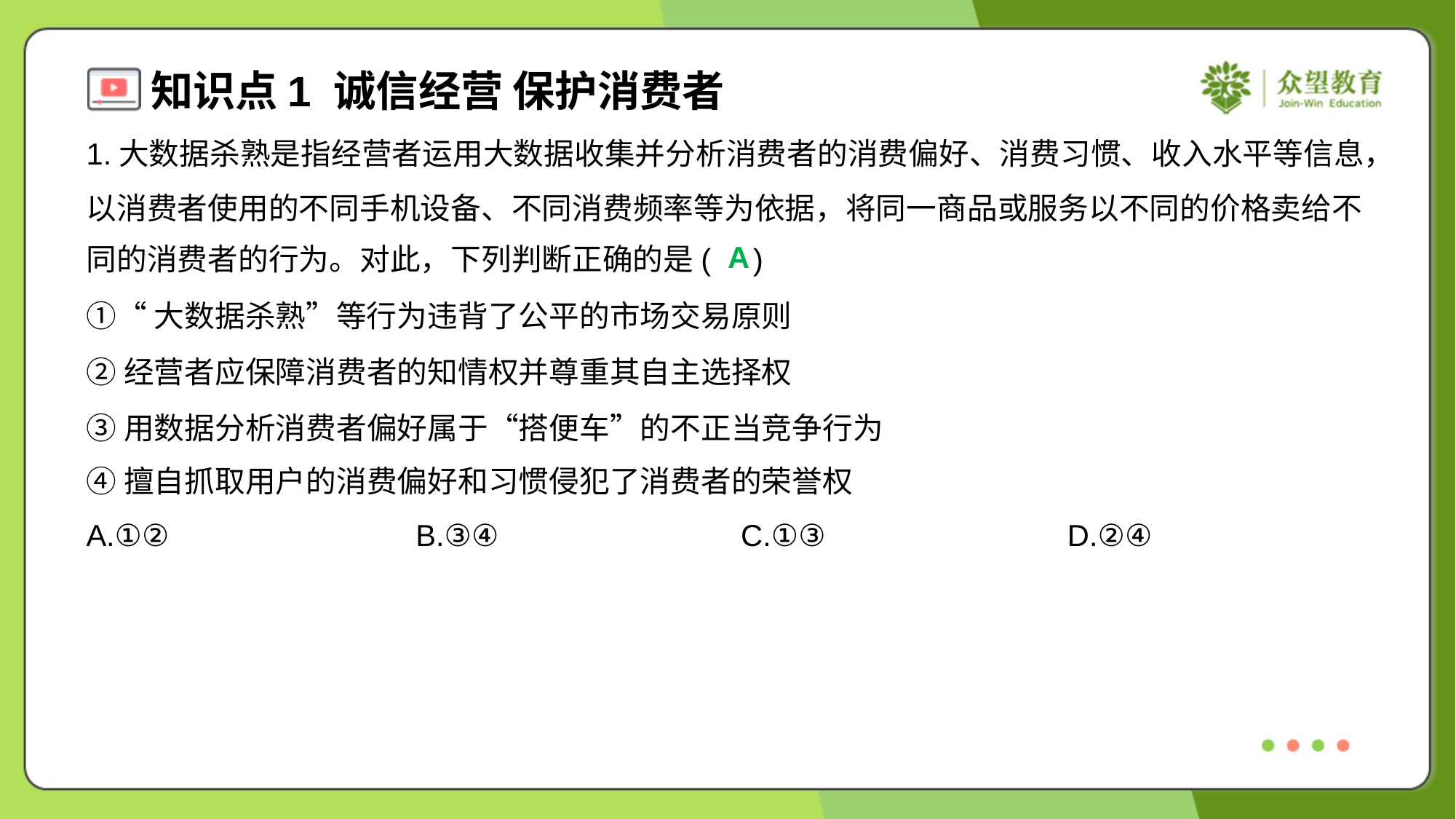

1.大数据杀熟是指经营者运用大数据收集并分析消费者的消费偏好、消费习惯、收入水平等信息，
以消费者使用的不同手机设备、不同消费频率等为依据，将同一商品或服务以不同的价格卖给不
同的消费者的行为。对此，下列判断正确的是(     )
A
①“大数据杀熟”等行为违背了公平的市场交易原则
②经营者应保障消费者的知情权并尊重其自主选择权
③用数据分析消费者偏好属于“搭便车”的不正当竞争行为
④擅自抓取用户的消费偏好和习惯侵犯了消费者的荣誉权
A.①②	B.③④	C.①③	D.②④